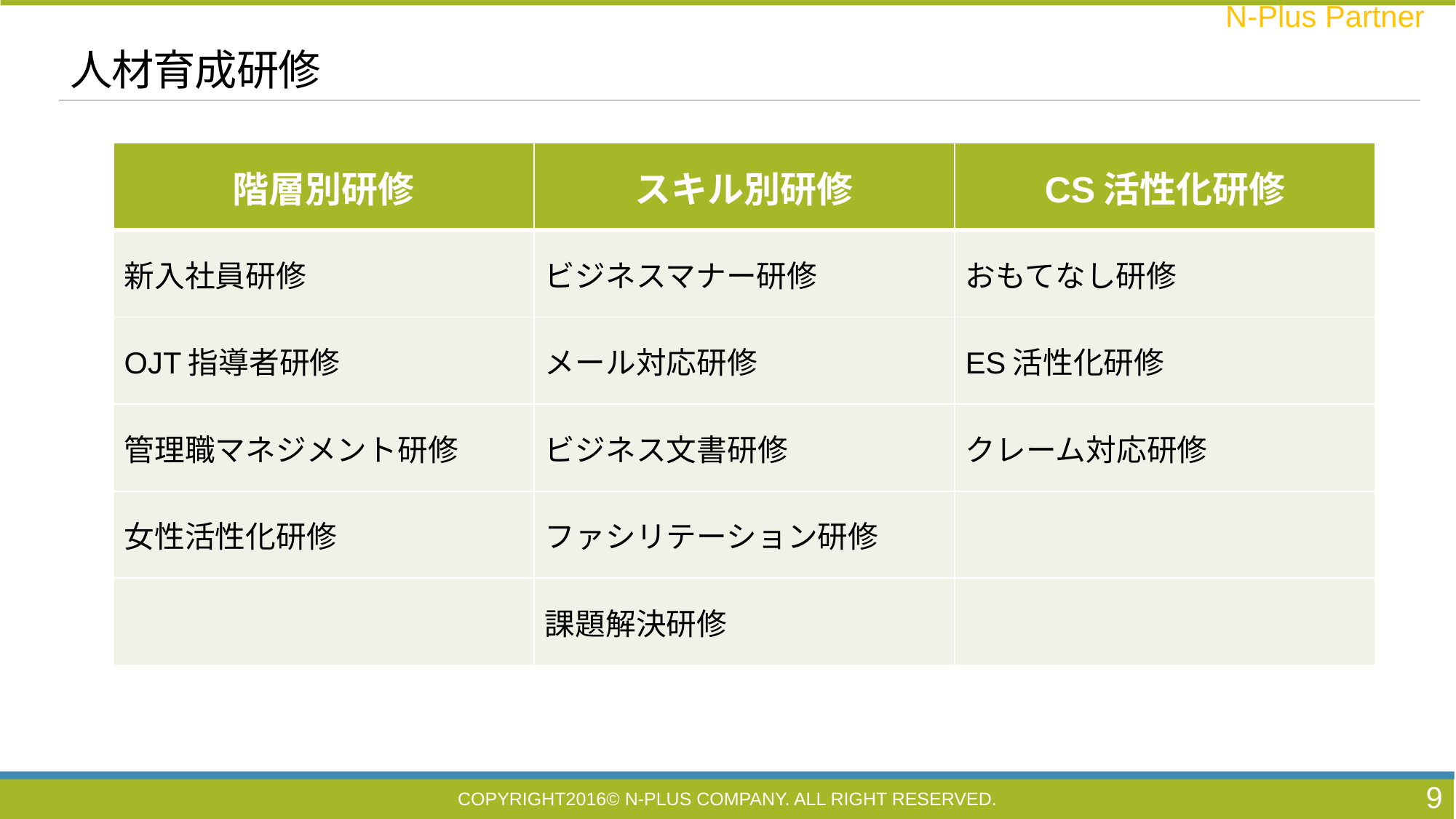

# 人材育成研修
| 階層別研修 | スキル別研修 | CS活性化研修 |
| --- | --- | --- |
| 新入社員研修 | ビジネスマナー研修 | おもてなし研修 |
| OJT指導者研修 | メール対応研修 | ES活性化研修 |
| 管理職マネジメント研修 | ビジネス文書研修 | クレーム対応研修 |
| 女性活性化研修 | ファシリテーション研修 |  |
|  | 課題解決研修 |  |
9
Copyright2016© N-Plus Company. All right reserved.